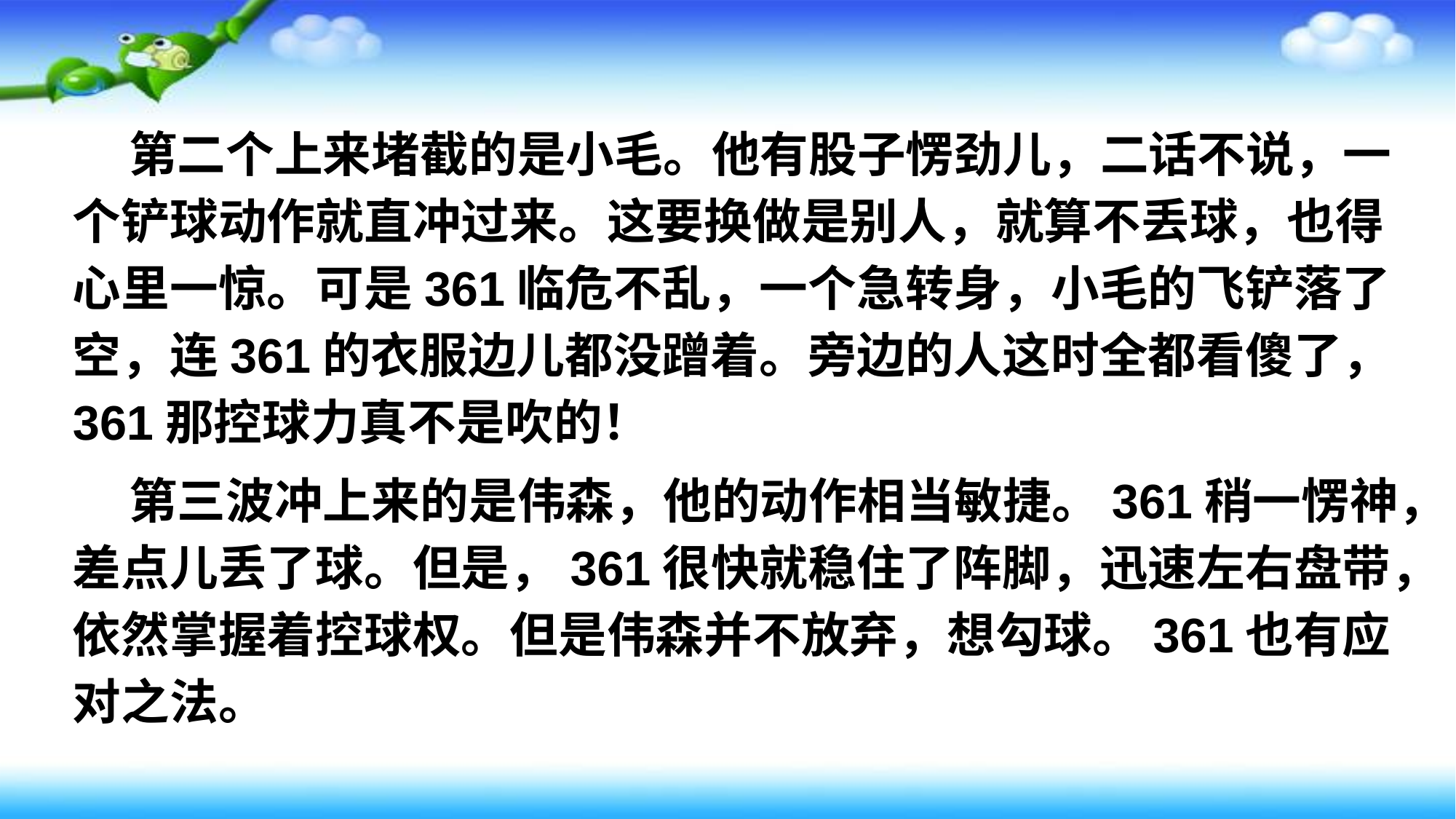

第二个上来堵截的是小毛。他有股子愣劲儿，二话不说，一个铲球动作就直冲过来。这要换做是别人，就算不丢球，也得心里一惊。可是361临危不乱，一个急转身，小毛的飞铲落了空，连361的衣服边儿都没蹭着。旁边的人这时全都看傻了，361那控球力真不是吹的！
    第三波冲上来的是伟森，他的动作相当敏捷。361稍一愣神，差点儿丢了球。但是，361很快就稳住了阵脚，迅速左右盘带，依然掌握着控球权。但是伟森并不放弃，想勾球。361也有应对之法。